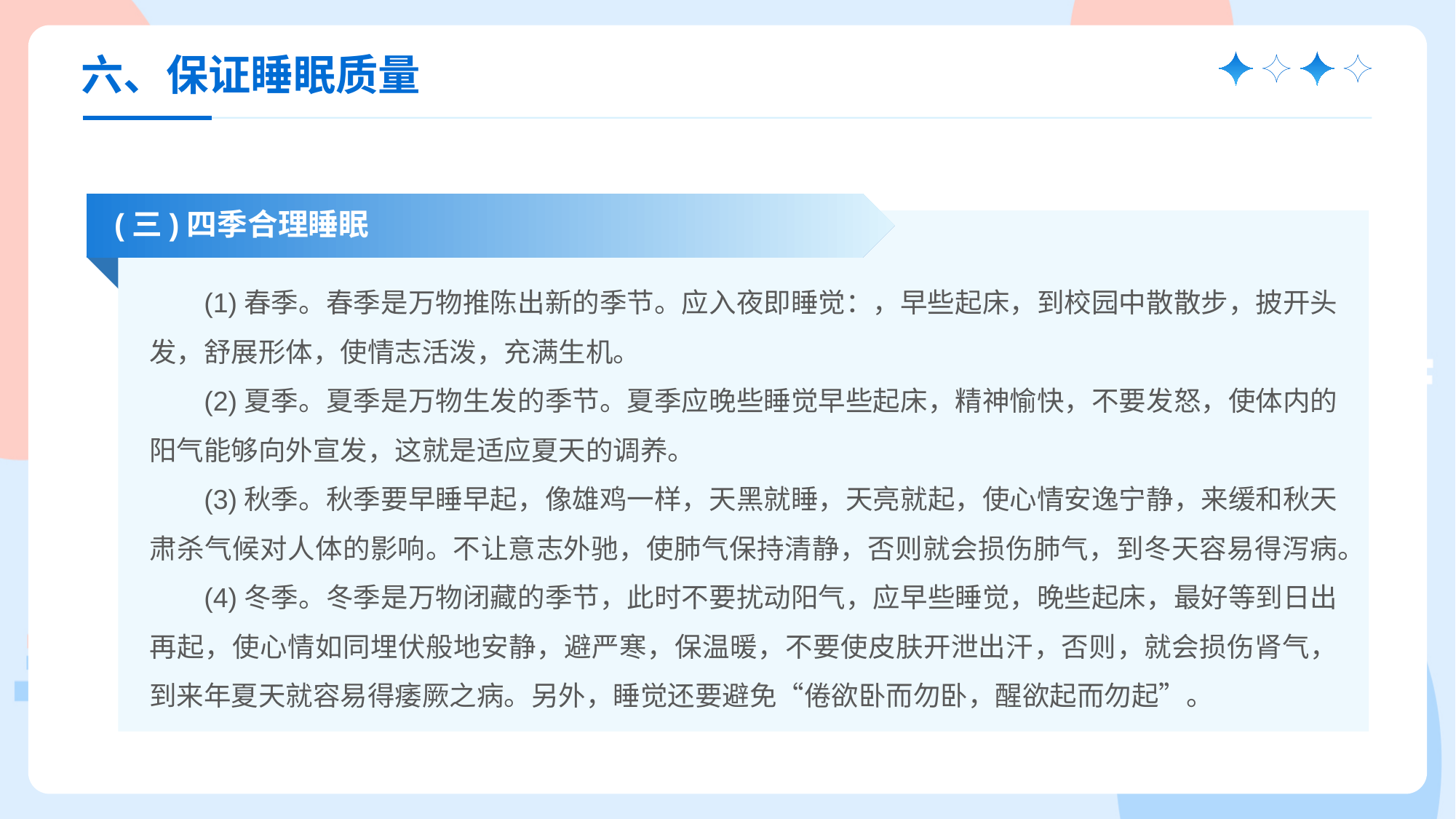

六、保证睡眠质量
(三)四季合理睡眠

(1)春季。春季是万物推陈出新的季节。应入夜即睡觉：，早些起床，到校园中散散步，披开头发，舒展形体，使情志活泼，充满生机。
(2)夏季。夏季是万物生发的季节。夏季应晚些睡觉早些起床，精神愉快，不要发怒，使体内的阳气能够向外宣发，这就是适应夏天的调养。
(3)秋季。秋季要早睡早起，像雄鸡一样，天黑就睡，天亮就起，使心情安逸宁静，来缓和秋天肃杀气候对人体的影响。不让意志外驰，使肺气保持清静，否则就会损伤肺气，到冬天容易得泻病。
(4)冬季。冬季是万物闭藏的季节，此时不要扰动阳气，应早些睡觉，晚些起床，最好等到日出再起，使心情如同埋伏般地安静，避严寒，保温暖，不要使皮肤开泄出汗，否则，就会损伤肾气，到来年夏天就容易得痿厥之病。另外，睡觉还要避免“倦欲卧而勿卧，醒欲起而勿起”。